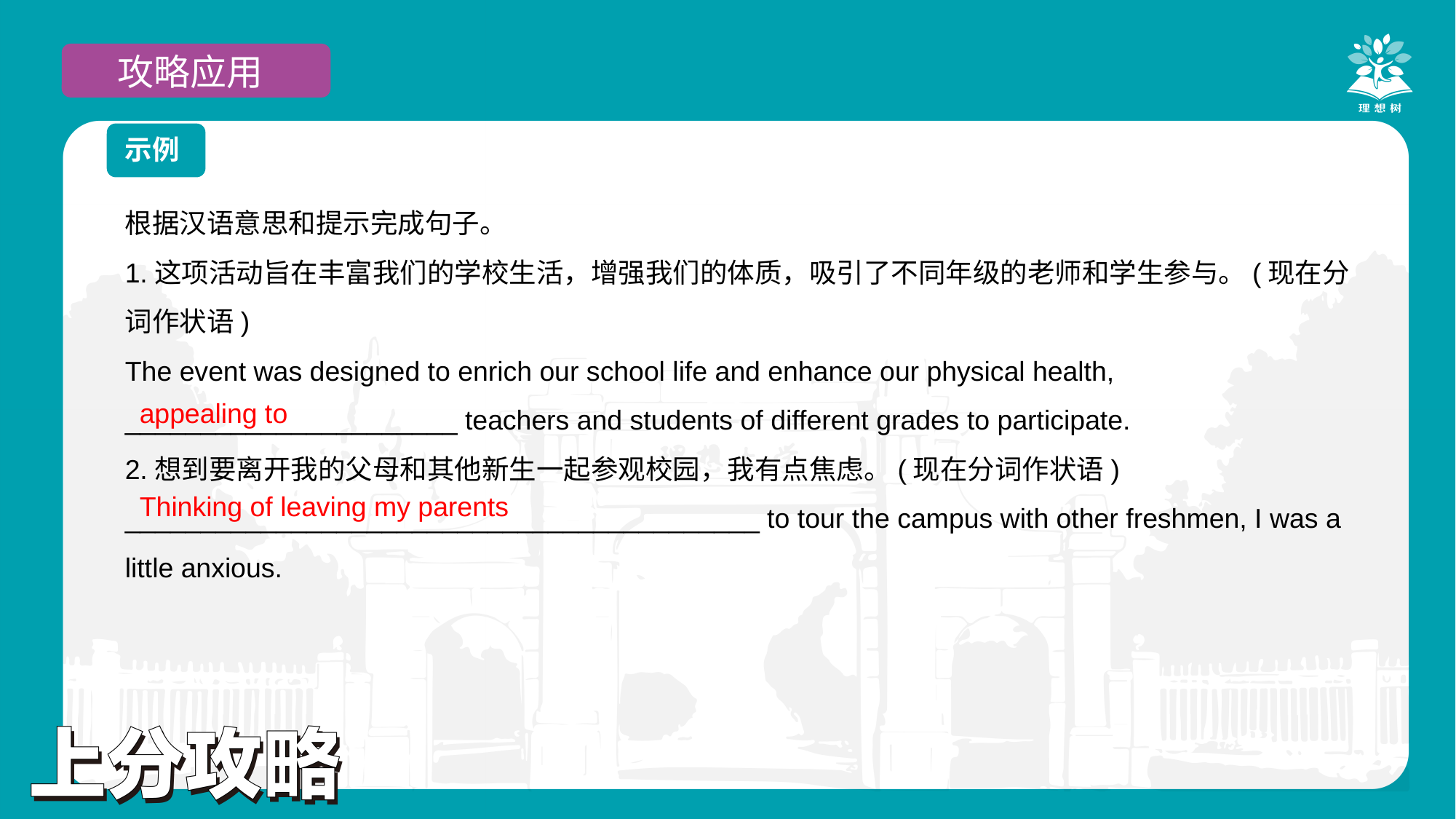

攻略应用

示例
根据汉语意思和提示完成句子。
1.这项活动旨在丰富我们的学校生活，增强我们的体质，吸引了不同年级的老师和学生参与。(现在分词作状语)
The event was designed to enrich our school life and enhance our physical health, ______________________ teachers and students of different grades to participate.
2.想到要离开我的父母和其他新生一起参观校园，我有点焦虑。(现在分词作状语)
__________________________________________ to tour the campus with other freshmen, I was a little anxious.

appealing to
Thinking of leaving my parents